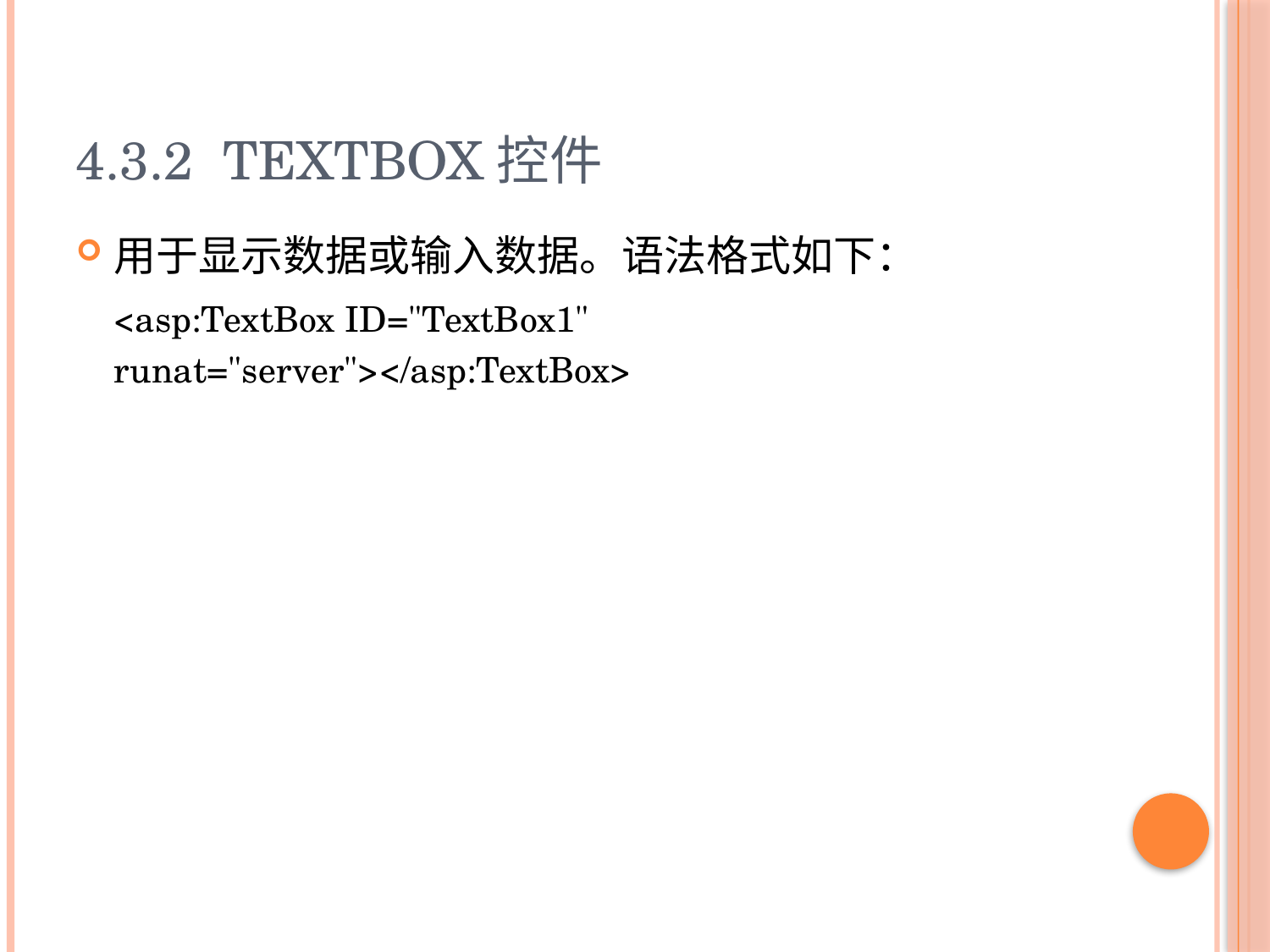

# 4.3.2  TextBox控件
用于显示数据或输入数据。语法格式如下：
	<asp:TextBox ID="TextBox1" runat="server"></asp:TextBox>

16